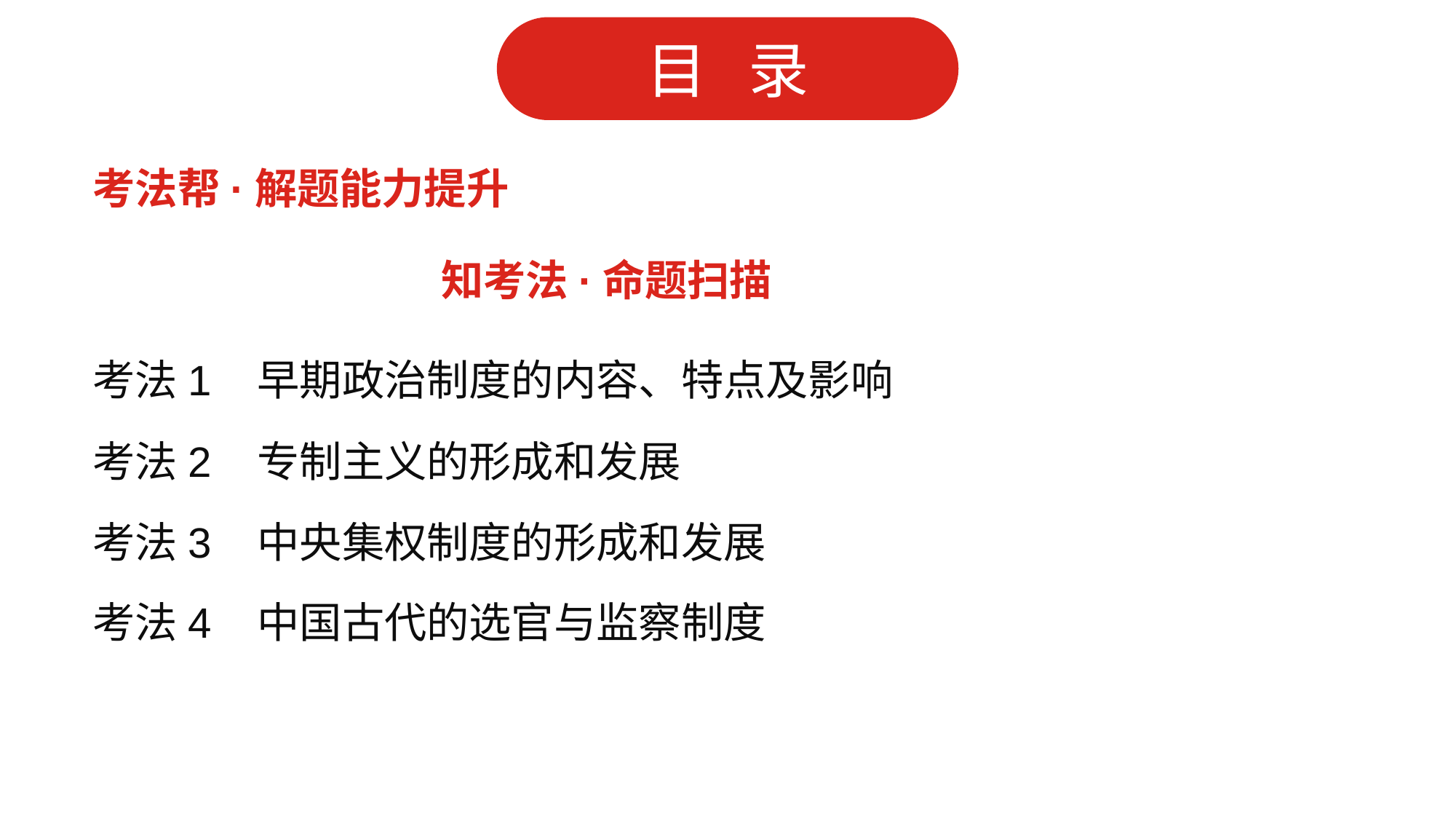

考法帮·解题能力提升
知考法·命题扫描
考法1   早期政治制度的内容、特点及影响
考法2   专制主义的形成和发展
考法3   中央集权制度的形成和发展
考法4   中国古代的选官与监察制度